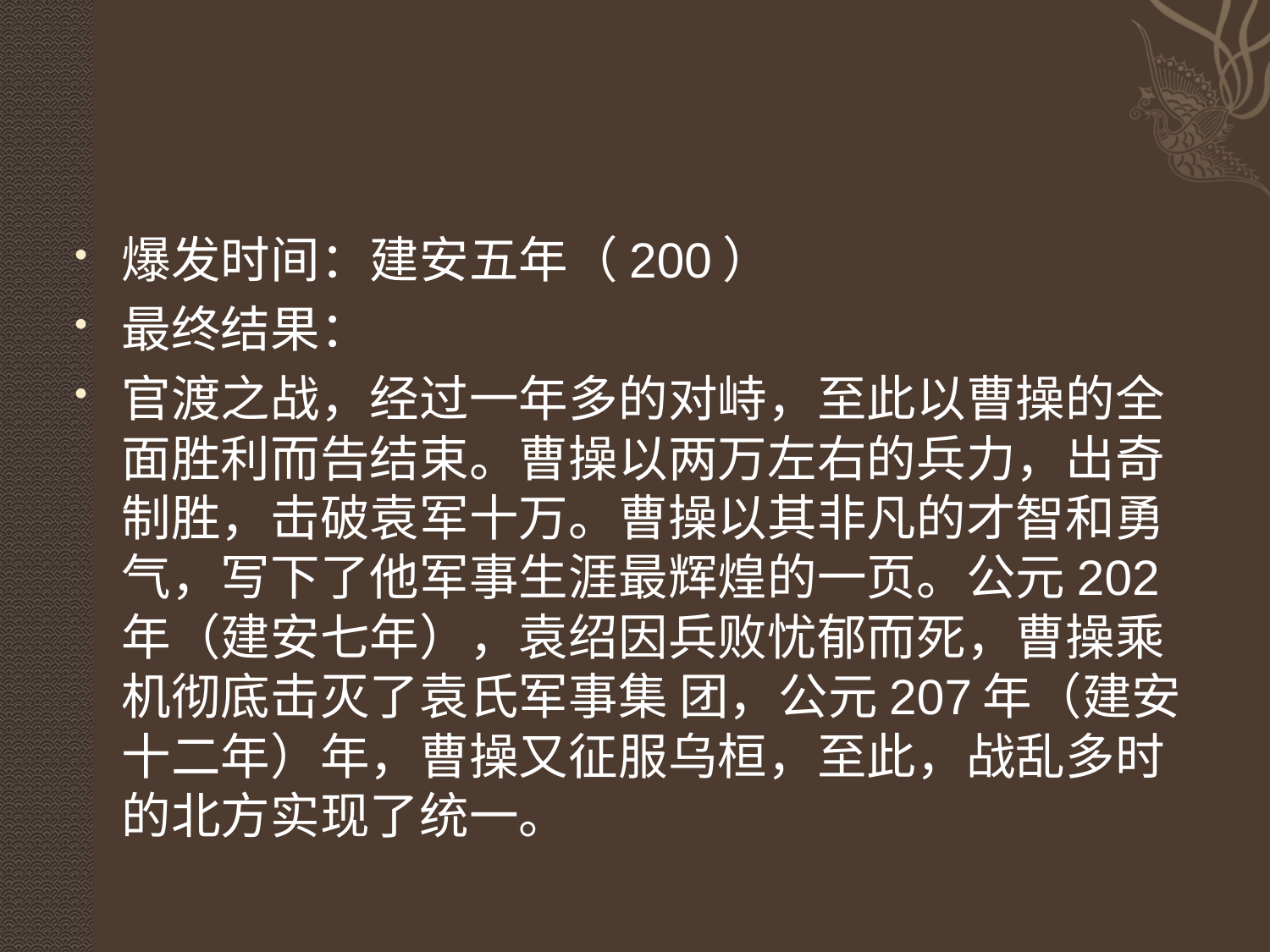

#
爆发时间：建安五年（200）
最终结果：
官渡之战，经过一年多的对峙，至此以曹操的全面胜利而告结束。曹操以两万左右的兵力，出奇制胜，击破袁军十万。曹操以其非凡的才智和勇气，写下了他军事生涯最辉煌的一页。公元202年（建安七年），袁绍因兵败忧郁而死，曹操乘机彻底击灭了袁氏军事集 团，公元207年（建安十二年）年，曹操又征服乌桓，至此，战乱多时的北方实现了统一。